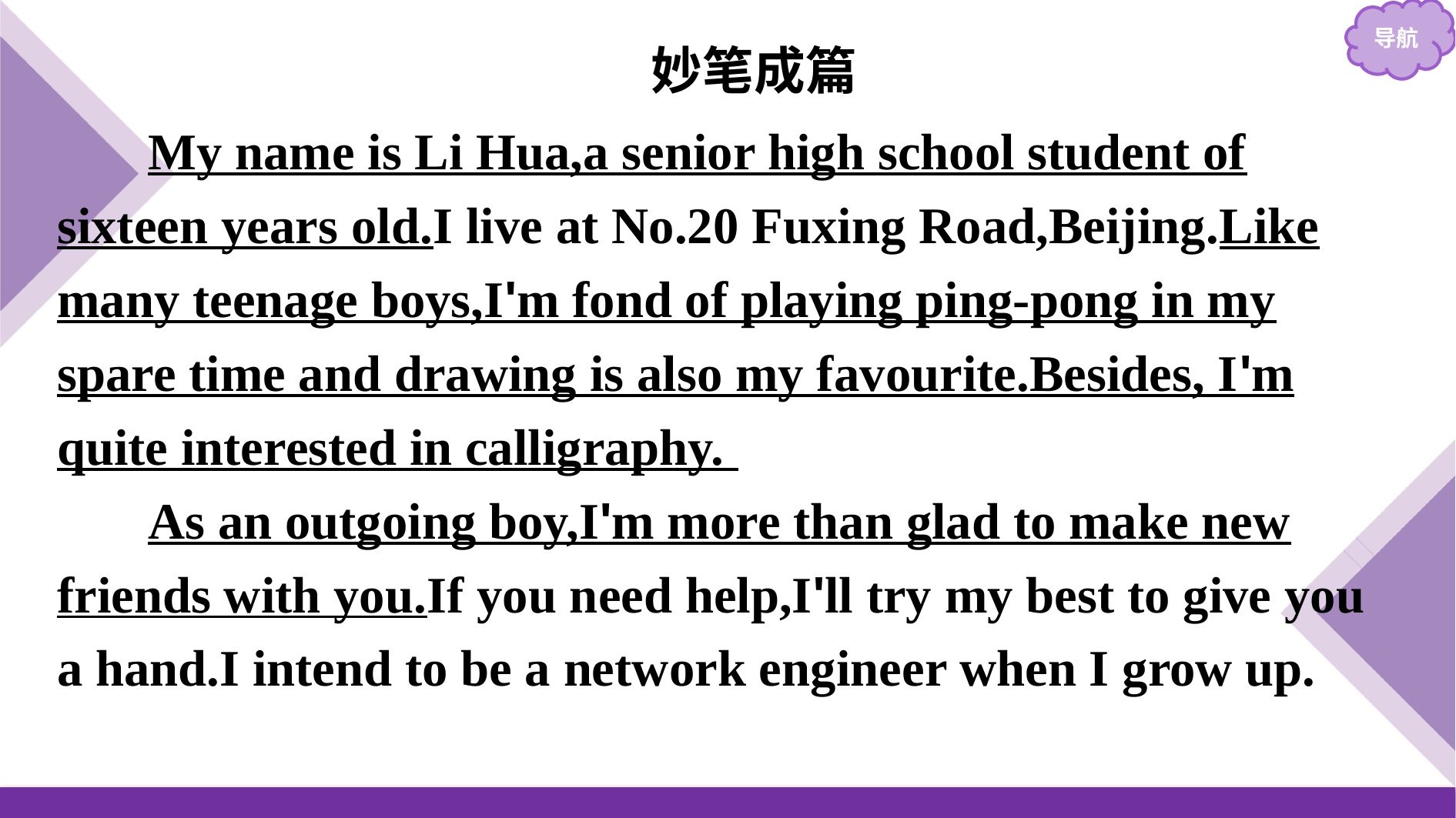

妙笔成篇
My name is Li Hua,a senior high school student of sixteen years old.I live at No.20 Fuxing Road,Beijing.Like many teenage boys,I'm fond of playing ping-pong in my spare time and drawing is also my favourite.Besides, I'm quite interested in calligraphy.
As an outgoing boy,I'm more than glad to make new friends with you.If you need help,I'll try my best to give you a hand.I intend to be a network engineer when I grow up.